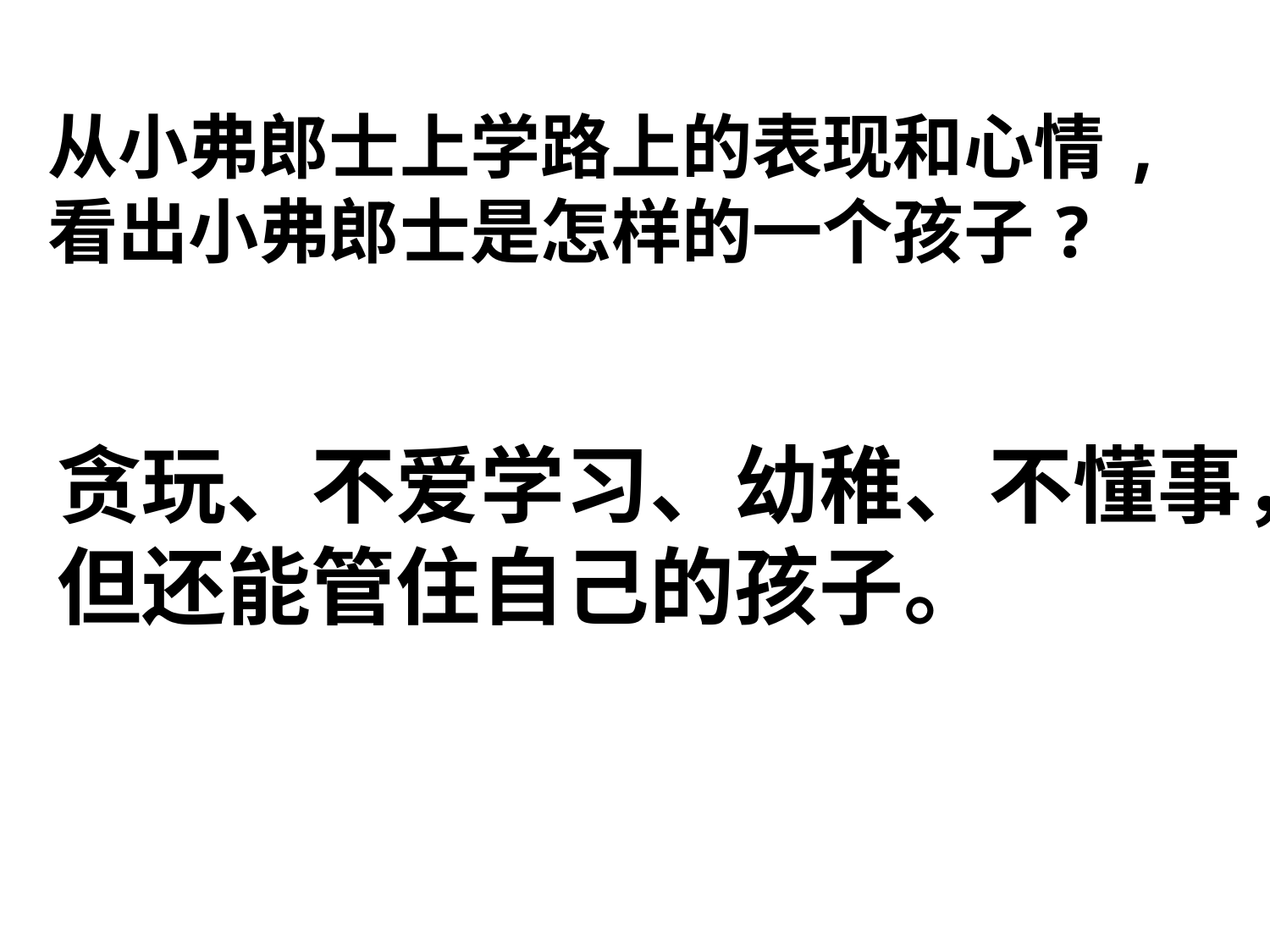

从小弗郎士上学路上的表现和心情,看出小弗郎士是怎样的一个孩子?
贪玩、不爱学习、幼稚、不懂事，但还能管住自己的孩子。